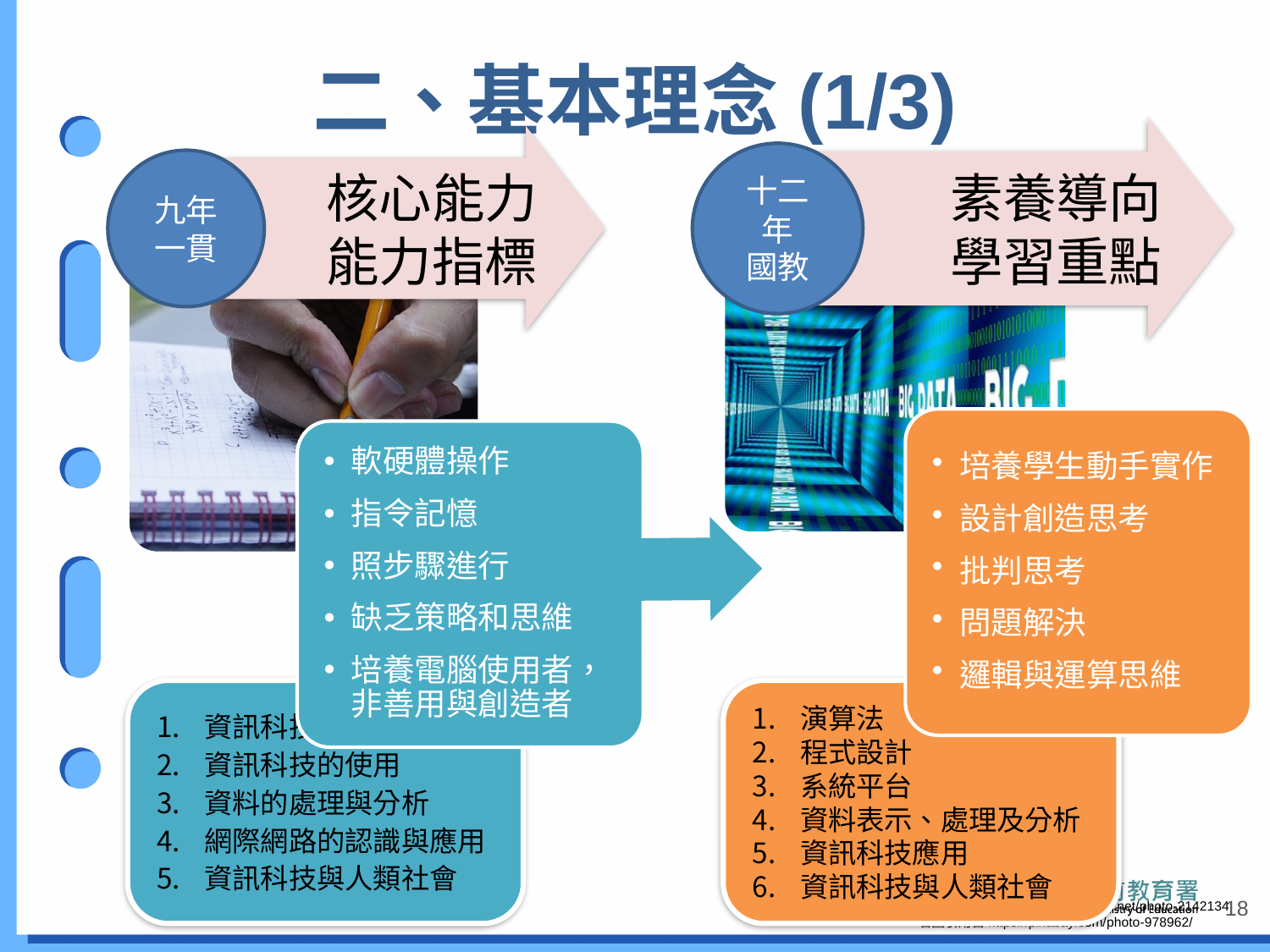

# 二、基本理念(1/3)
素養導向
學習重點
十二年
國教
核心能力
能力指標
九年一貫

資訊科技概念的認知
資訊科技的使用
資料的處理與分析
網際網路的認識與應用
資訊科技與人類社會

演算法
程式設計
系統平台
資料表示、處理及分析
資訊科技應用
資訊科技與人類社會
培養學生動手實作
設計創造思考
批判思考
問題解決
邏輯與運算思維
軟硬體操作
指令記憶
照步驟進行
缺乏策略和思維
培養電腦使用者，非善用與創造者

18
左圖引用自https://www.maxpixel.net/photo-2142134
右圖引用自https://pixabay.com/photo-978962/